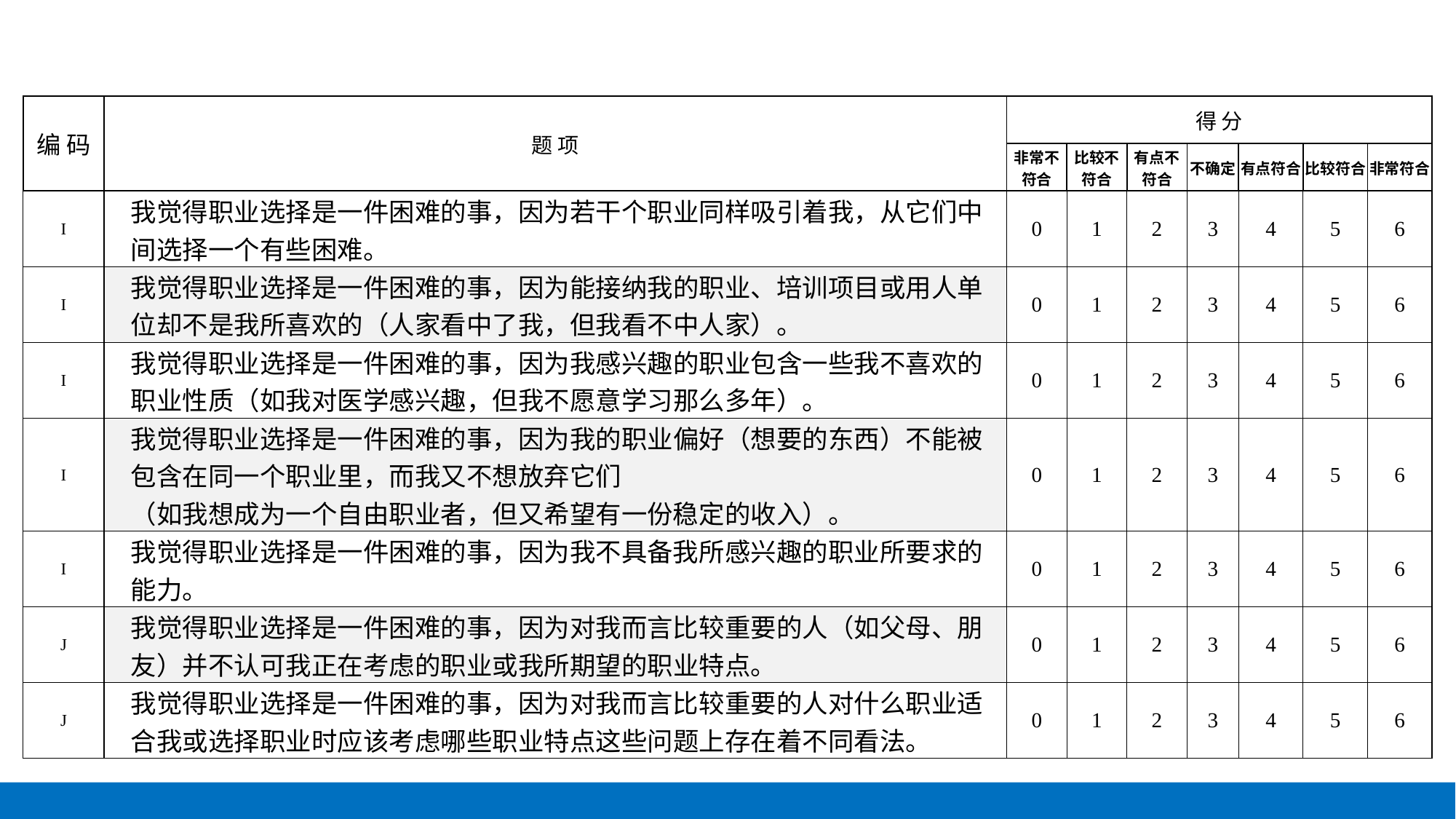

| 编 码 | 题 项 | 得 分 |  |  |  |  |  |  |
| --- | --- | --- | --- | --- | --- | --- | --- | --- |
|  |  | 非常不符合 | 比较不符合 | 有点不符合 | 不确定 | 有点符合 | 比较符合 | 非常符合 |
| I | 我觉得职业选择是一件困难的事，因为若干个职业同样吸引着我，从它们中间选择一个有些困难。 | 0 | 1 | 2 | 3 | 4 | 5 | 6 |
| I | 我觉得职业选择是一件困难的事，因为能接纳我的职业、培训项目或用人单位却不是我所喜欢的（人家看中了我，但我看不中人家）。 | 0 | 1 | 2 | 3 | 4 | 5 | 6 |
| I | 我觉得职业选择是一件困难的事，因为我感兴趣的职业包含一些我不喜欢的职业性质（如我对医学感兴趣，但我不愿意学习那么多年）。 | 0 | 1 | 2 | 3 | 4 | 5 | 6 |
| I | 我觉得职业选择是一件困难的事，因为我的职业偏好（想要的东西）不能被包含在同一个职业里，而我又不想放弃它们 （如我想成为一个自由职业者，但又希望有一份稳定的收入）。 | 0 | 1 | 2 | 3 | 4 | 5 | 6 |
| I | 我觉得职业选择是一件困难的事，因为我不具备我所感兴趣的职业所要求的能力。 | 0 | 1 | 2 | 3 | 4 | 5 | 6 |
| J | 我觉得职业选择是一件困难的事，因为对我而言比较重要的人（如父母、朋友）并不认可我正在考虑的职业或我所期望的职业特点。 | 0 | 1 | 2 | 3 | 4 | 5 | 6 |
| J | 我觉得职业选择是一件困难的事，因为对我而言比较重要的人对什么职业适合我或选择职业时应该考虑哪些职业特点这些问题上存在着不同看法。 | 0 | 1 | 2 | 3 | 4 | 5 | 6 |